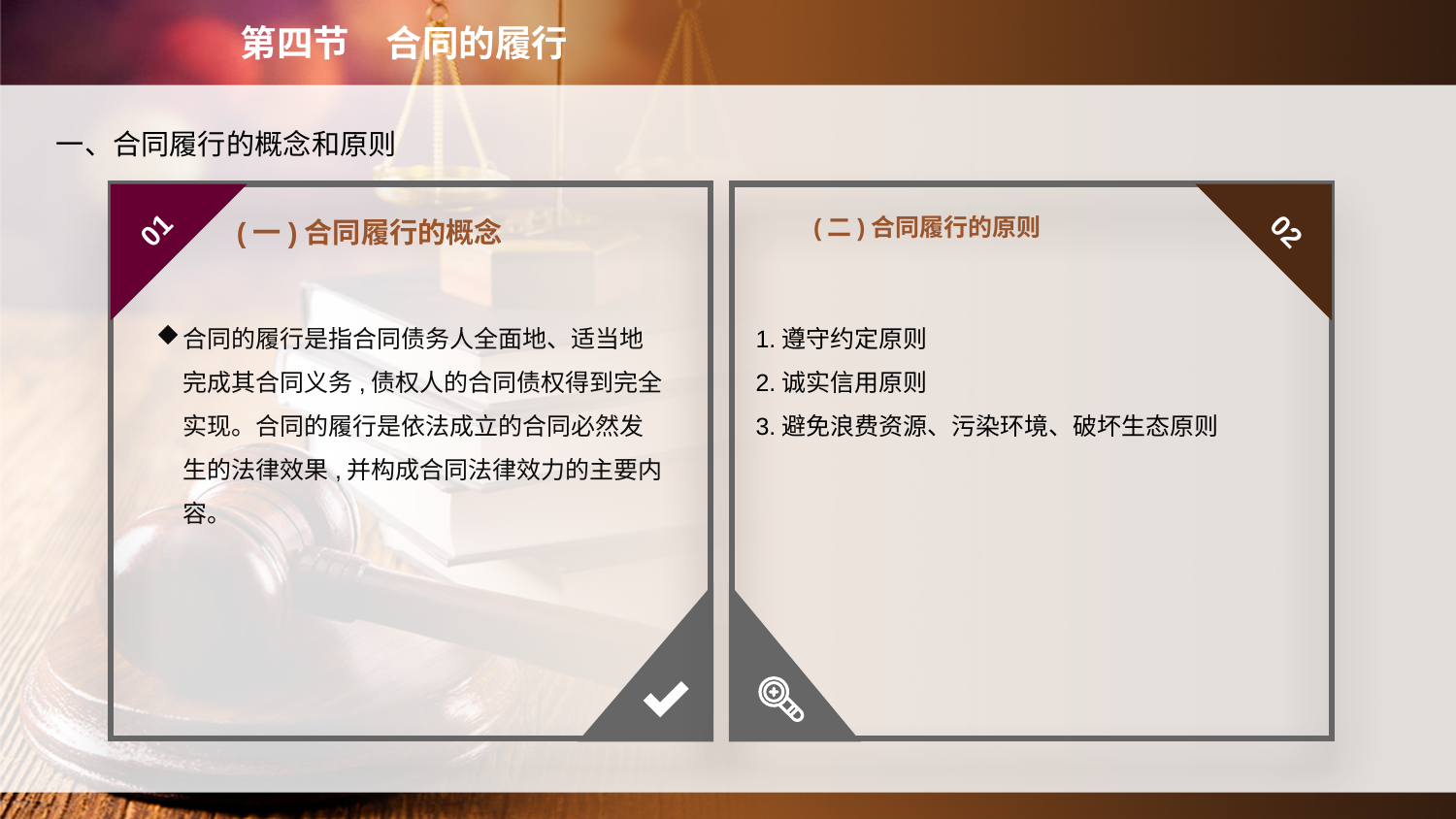

第四节　合同的履行
　一、合同履行的概念和原则

(二)合同履行的原则
01
02
(一)合同履行的概念
合同的履行是指合同债务人全面地、适当地完成其合同义务,债权人的合同债权得到完全实现。合同的履行是依法成立的合同必然发生的法律效果,并构成合同法律效力的主要内容。
1.遵守约定原则
2.诚实信用原则
3.避免浪费资源、污染环境、破坏生态原则